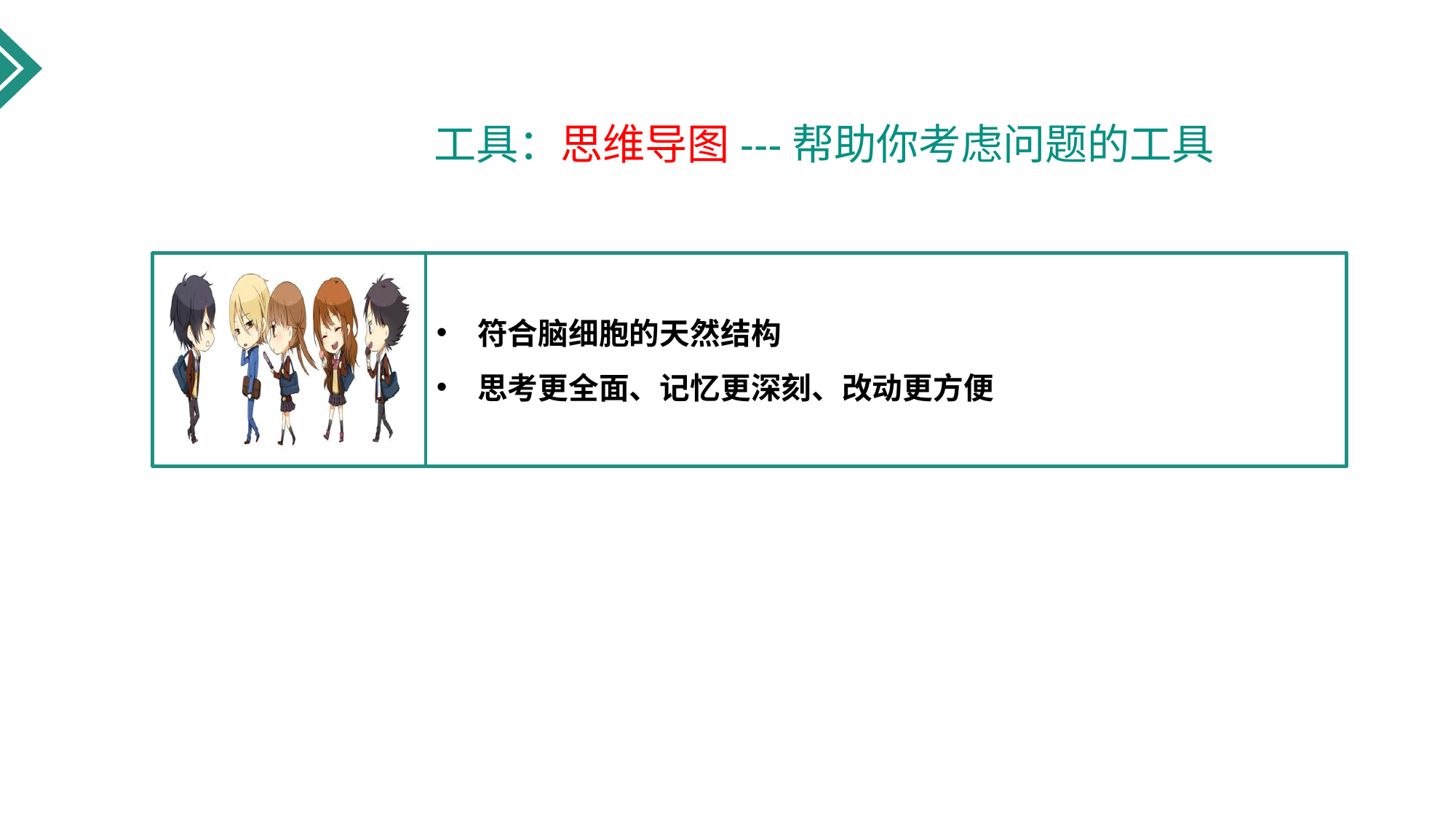

工具：思维导图---帮助你考虑问题的工具

符合脑细胞的天然结构
思考更全面、记忆更深刻、改动更方便